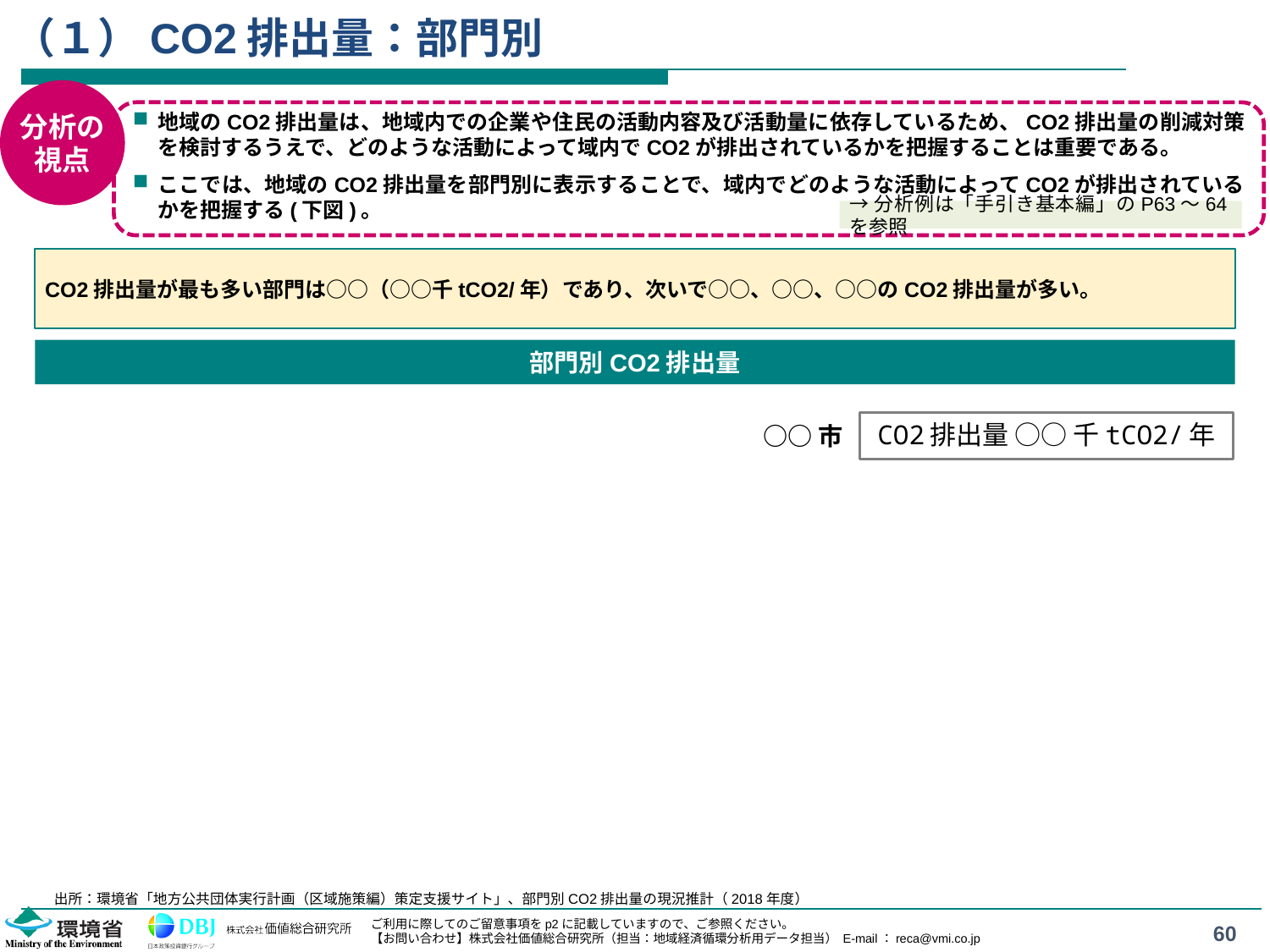

# （１）CO2排出量：部門別
分析の
視点
地域のCO2排出量は、地域内での企業や住民の活動内容及び活動量に依存しているため、CO2排出量の削減対策を検討するうえで、どのような活動によって域内でCO2が排出されているかを把握することは重要である。
ここでは、地域のCO2排出量を部門別に表示することで、域内でどのような活動によってCO2が排出されているかを把握する(下図)。
→分析例は「手引き基本編」のP63～64を参照
CO2排出量が最も多い部門は○○（○○千tCO2/年）であり、次いで○○、○○、○○のCO2排出量が多い。
部門別CO2排出量
CO2排出量 ○○ 千tCO2/年
○○市
出所：環境省「地方公共団体実行計画（区域施策編）策定支援サイト」、部門別CO2排出量の現況推計（2018年度）
60